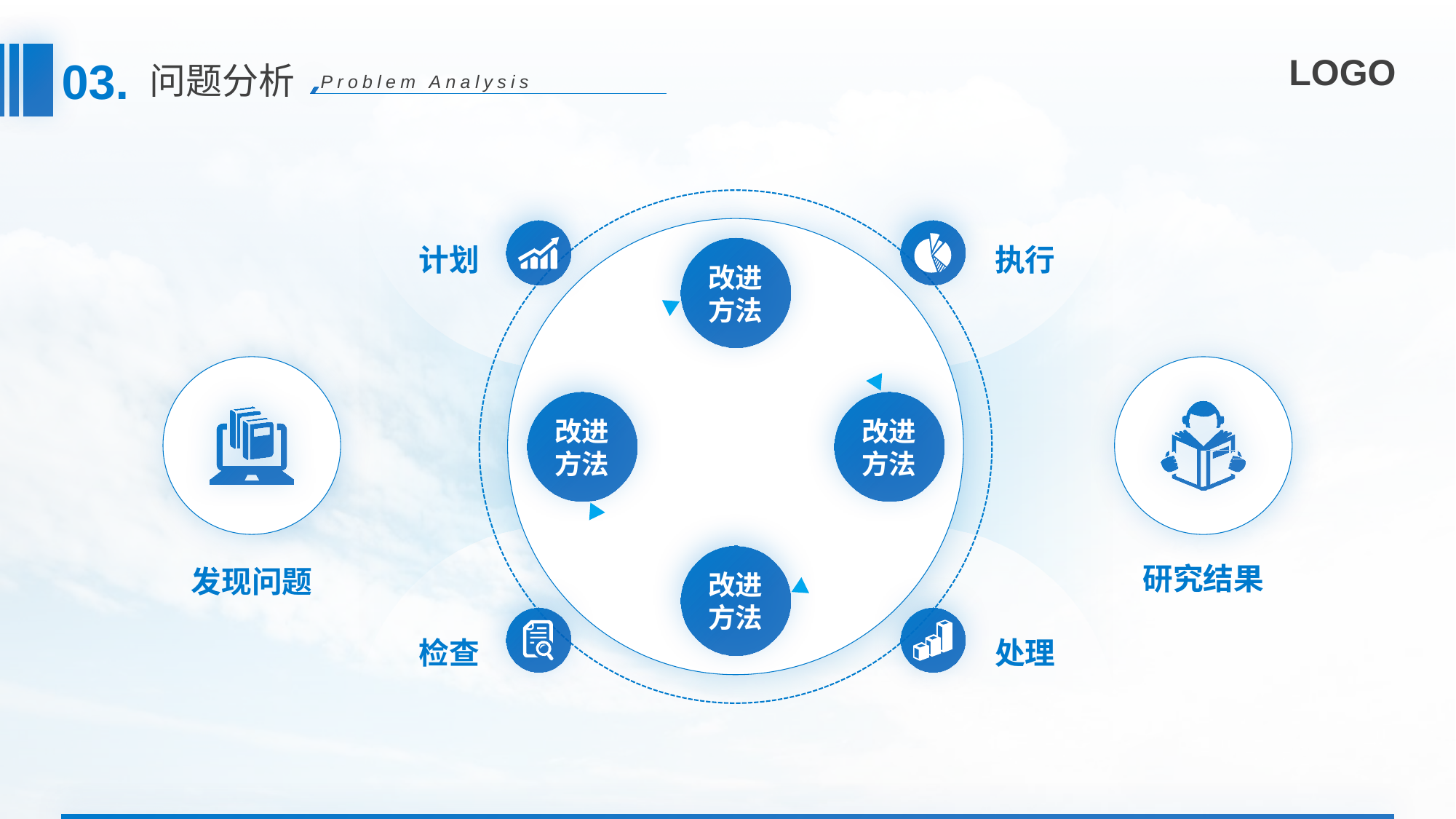

03.
问题分析
Problem Analysis

50

计划
执行

改进方法

改进方法
改进方法

改进方法
研究结果
发现问题

检查
处理